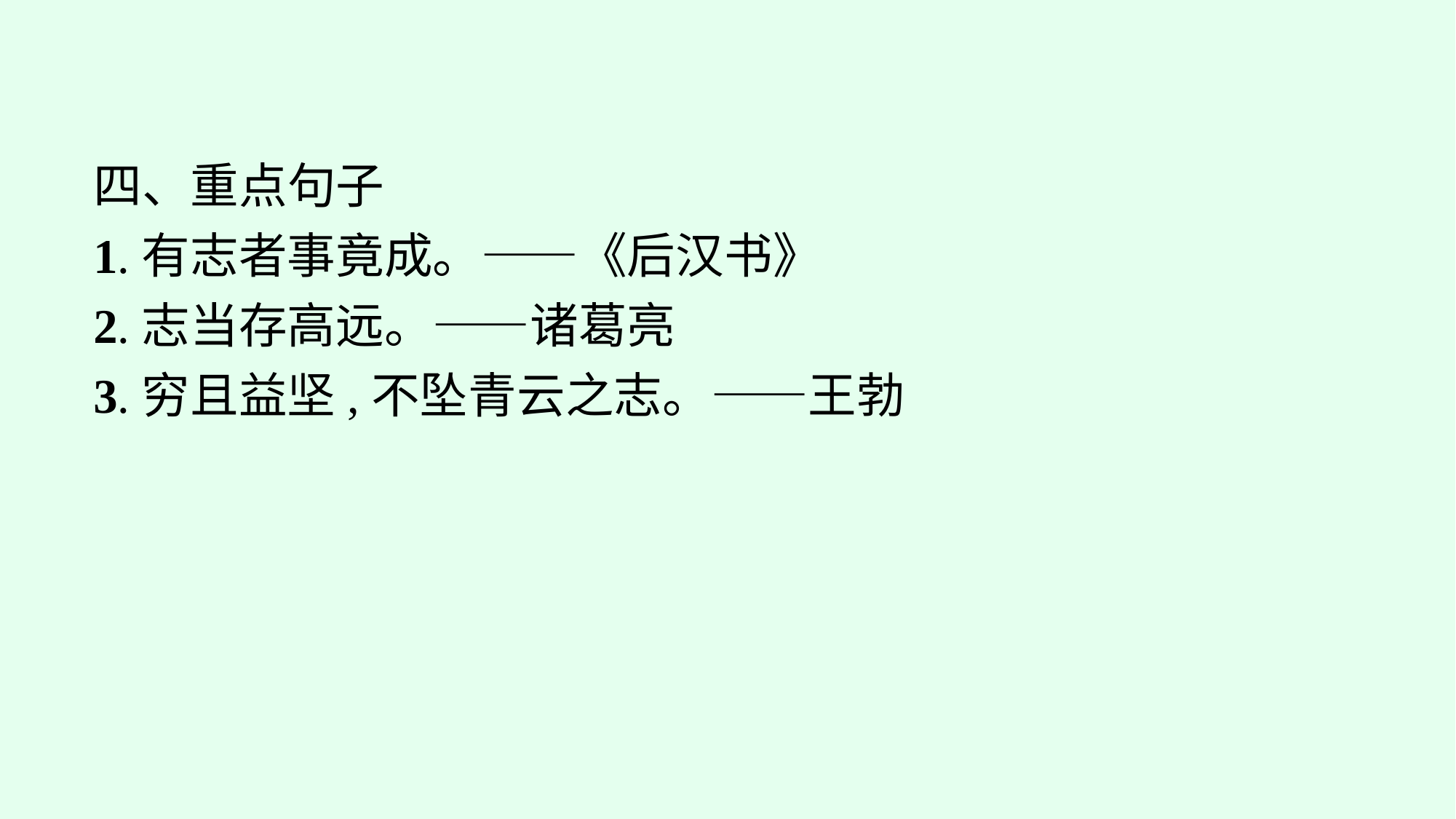

四、重点句子
1.有志者事竟成。——《后汉书》
2.志当存高远。——诸葛亮
3.穷且益坚,不坠青云之志。——王勃